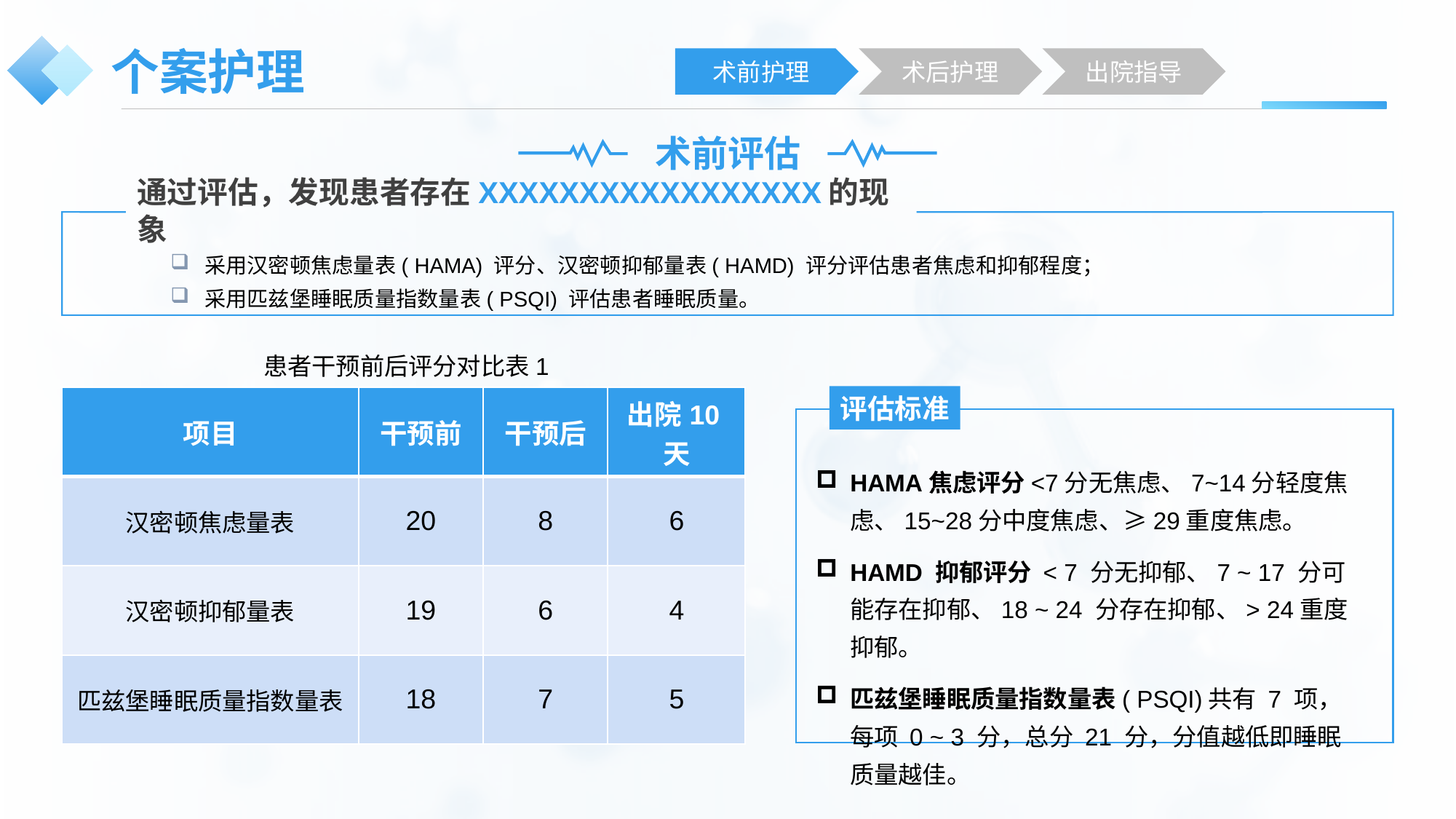

# 个案护理
术前护理
术后护理
出院指导
术前评估

通过评估，发现患者存在XXXXXXXXXXXXXXXXX的现象

采用汉密顿焦虑量表( HAMA) 评分、汉密顿抑郁量表( HAMD) 评分评估患者焦虑和抑郁程度；
采用匹兹堡睡眠质量指数量表( PSQI) 评估患者睡眠质量。
患者干预前后评分对比表1
评估标准
| 项目 | 干预前 | 干预后 | 出院10天 |
| --- | --- | --- | --- |
| 汉密顿焦虑量表 | 20 | 8 | 6 |
| 汉密顿抑郁量表 | 19 | 6 | 4 |
| 匹兹堡睡眠质量指数量表 | 18 | 7 | 5 |

HAMA焦虑评分<7分无焦虑、7~14分轻度焦虑、15~28分中度焦虑、≥29重度焦虑。
HAMD 抑郁评分 < 7 分无抑郁、7 ~ 17 分可能存在抑郁、18 ~ 24 分存在抑郁、> 24重度抑郁。
匹兹堡睡眠质量指数量表( PSQI)共有 7 项，每项 0 ~ 3 分，总分 21 分，分值越低即睡眠质量越佳。